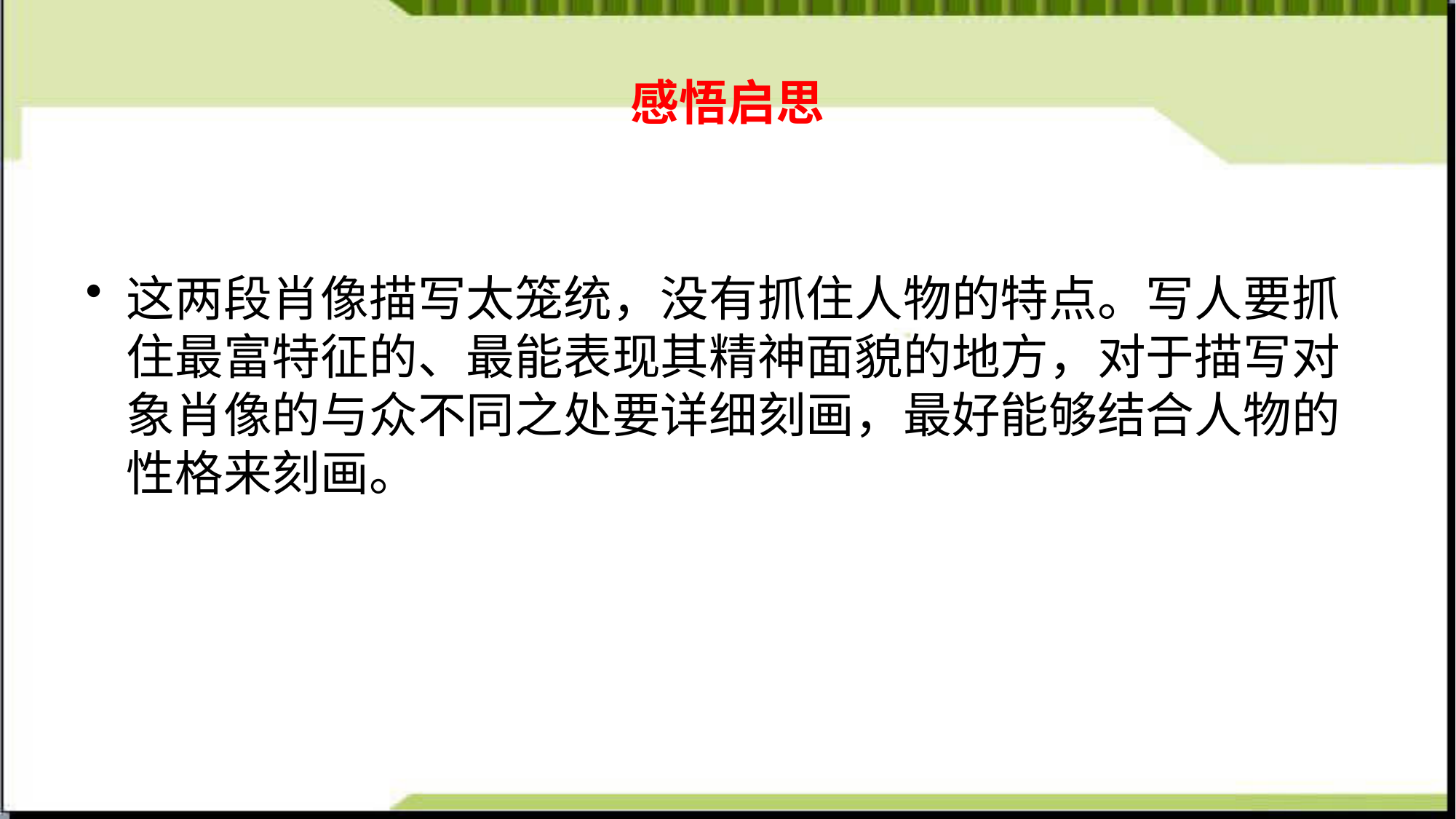

# 感悟启思

这两段肖像描写太笼统，没有抓住人物的特点。写人要抓住最富特征的、最能表现其精神面貌的地方，对于描写对象肖像的与众不同之处要详细刻画，最好能够结合人物的性格来刻画。